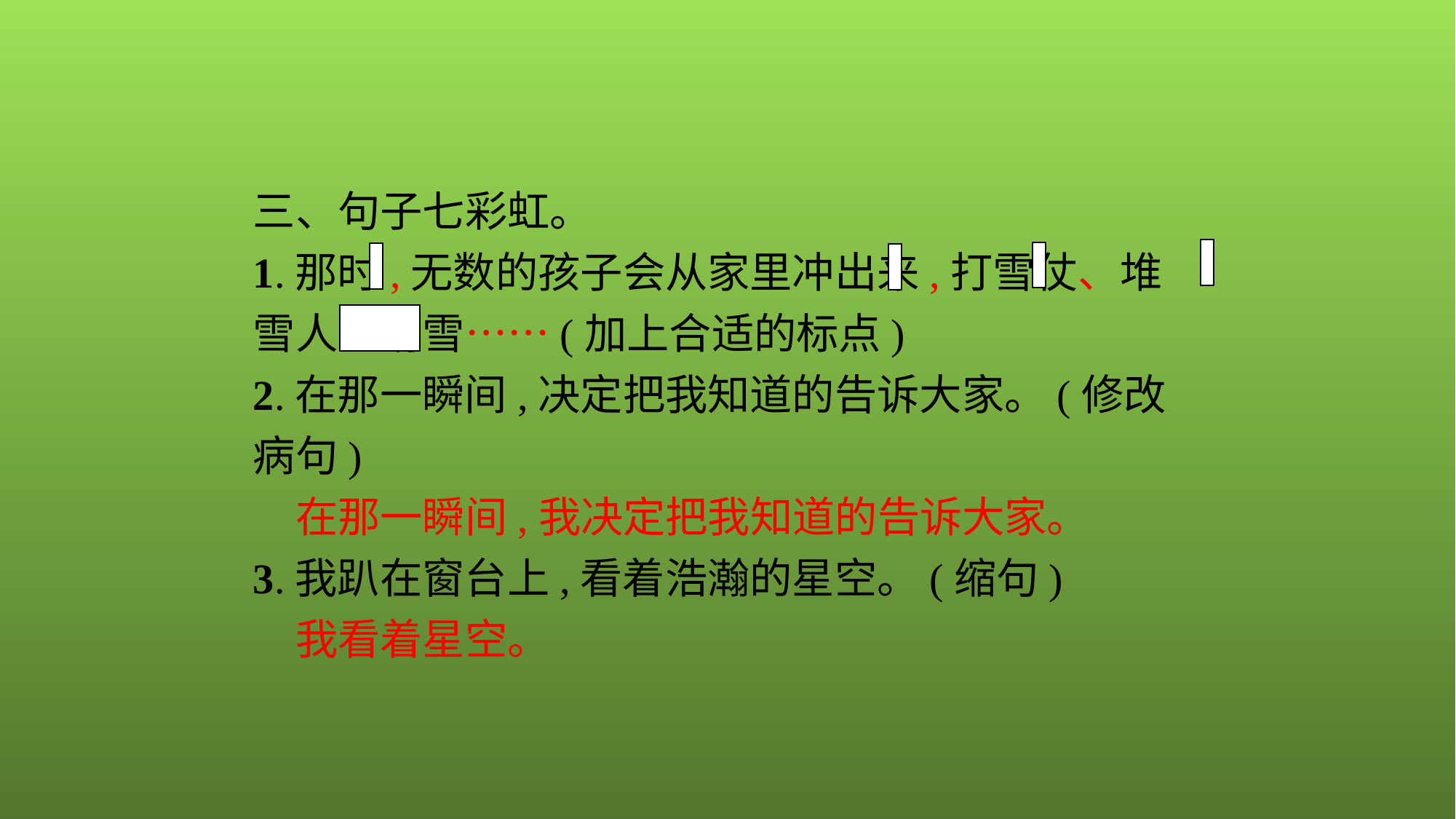

三、句子七彩虹。
1.那时,无数的孩子会从家里冲出来,打雪仗、堆雪人、滑雪……(加上合适的标点)
2.在那一瞬间,决定把我知道的告诉大家。(修改病句)
　在那一瞬间,我决定把我知道的告诉大家。
3.我趴在窗台上,看着浩瀚的星空。(缩句)
　我看着星空。